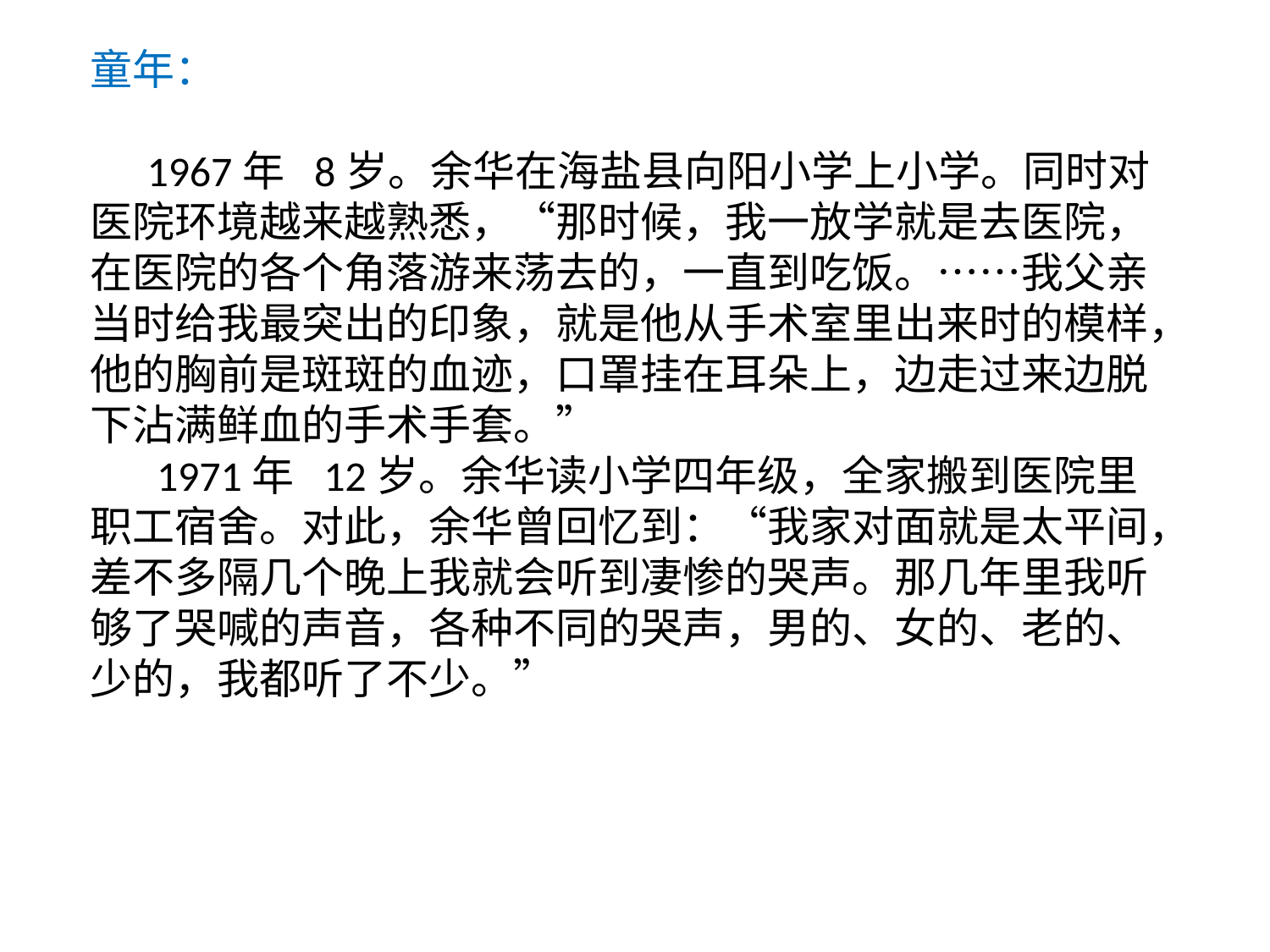

童年：

      1967年  8岁。余华在海盐县向阳小学上小学。同时对医院环境越来越熟悉，“那时候，我一放学就是去医院，在医院的各个角落游来荡去的，一直到吃饭。……我父亲当时给我最突出的印象，就是他从手术室里出来时的模样，他的胸前是斑斑的血迹，口罩挂在耳朵上，边走过来边脱下沾满鲜血的手术手套。”
       1971年  12岁。余华读小学四年级，全家搬到医院里职工宿舍。对此，余华曾回忆到：“我家对面就是太平间，差不多隔几个晚上我就会听到凄惨的哭声。那几年里我听够了哭喊的声音，各种不同的哭声，男的、女的、老的、少的，我都听了不少。”